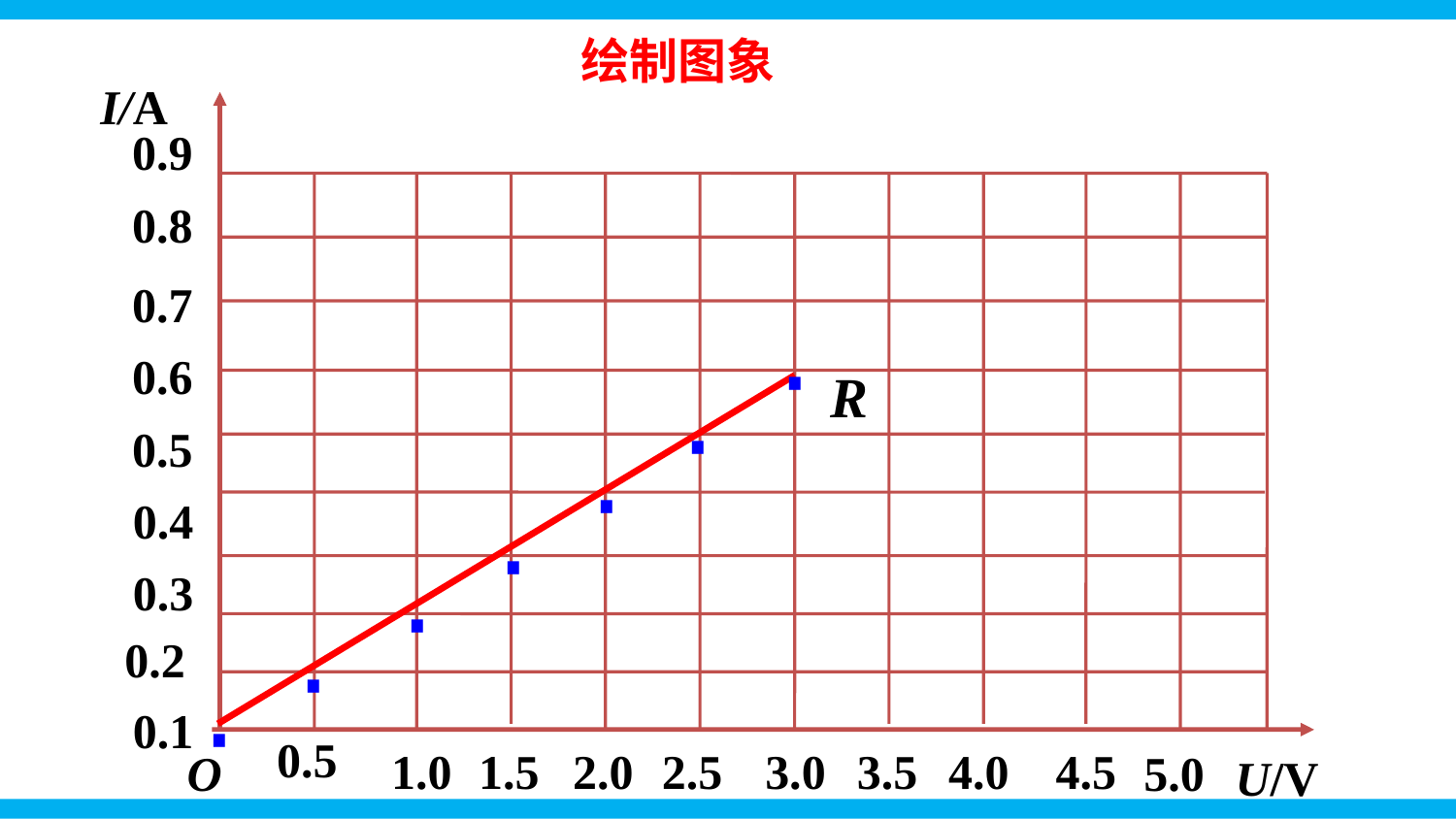

绘制图象
I/A

0.9
0.8
0.7
·
0.6
·
R

·
0.5
·
0.4
·
0.3
·
0.2
·
0.1
0.5
1.0
2.0
3.0
4.0
1.5
2.5
3.5
4.5
O
5.0
U/V